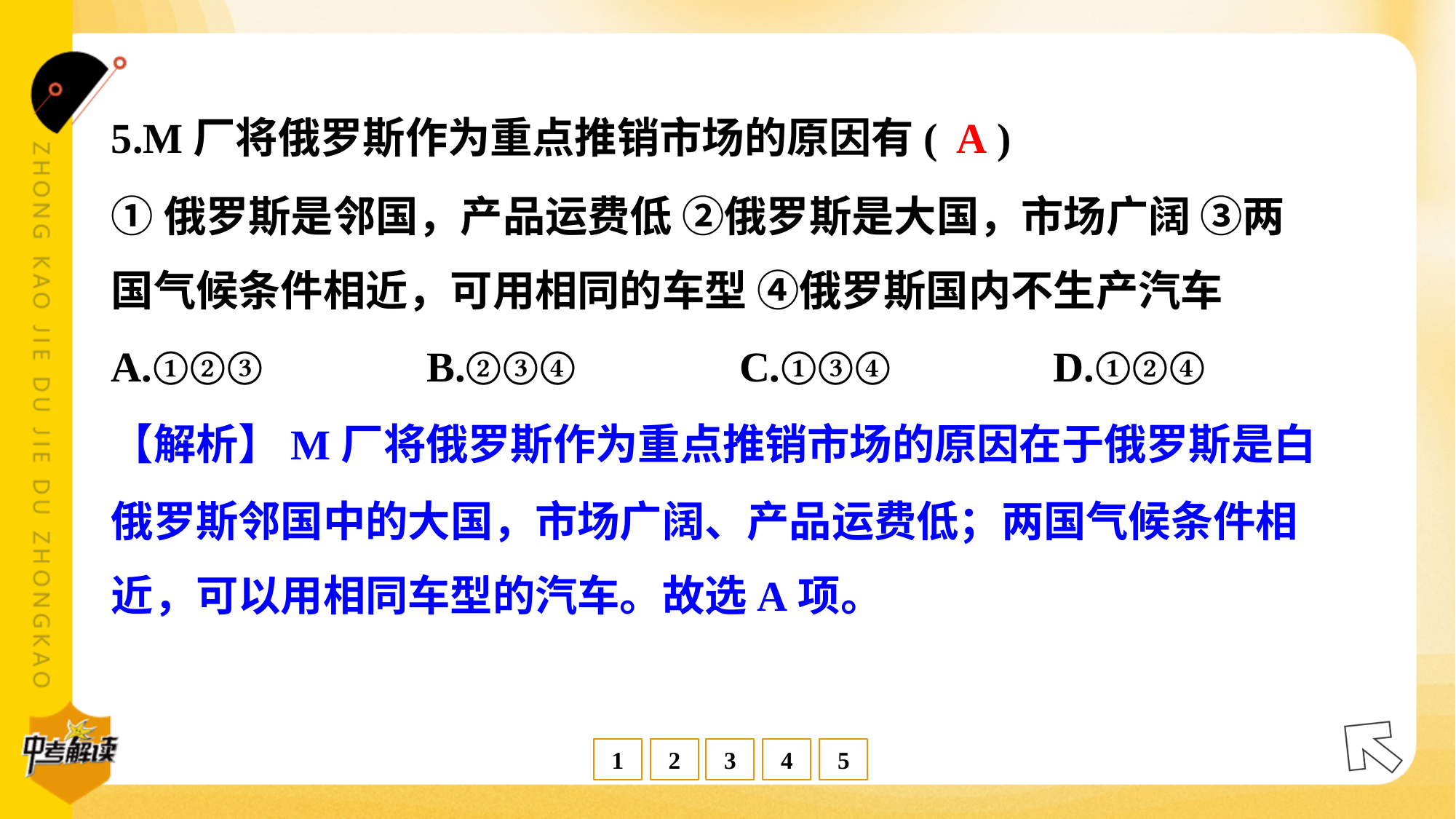

A
5.M厂将俄罗斯作为重点推销市场的原因有(     )
①俄罗斯是邻国，产品运费低 ②俄罗斯是大国，市场广阔 ③两
国气候条件相近，可用相同的车型 ④俄罗斯国内不生产汽车
A.①②③	B.②③④	C.①③④	D.①②④
【解析】M厂将俄罗斯作为重点推销市场的原因在于俄罗斯是白
俄罗斯邻国中的大国，市场广阔、产品运费低；两国气候条件相
近，可以用相同车型的汽车。故选A项。